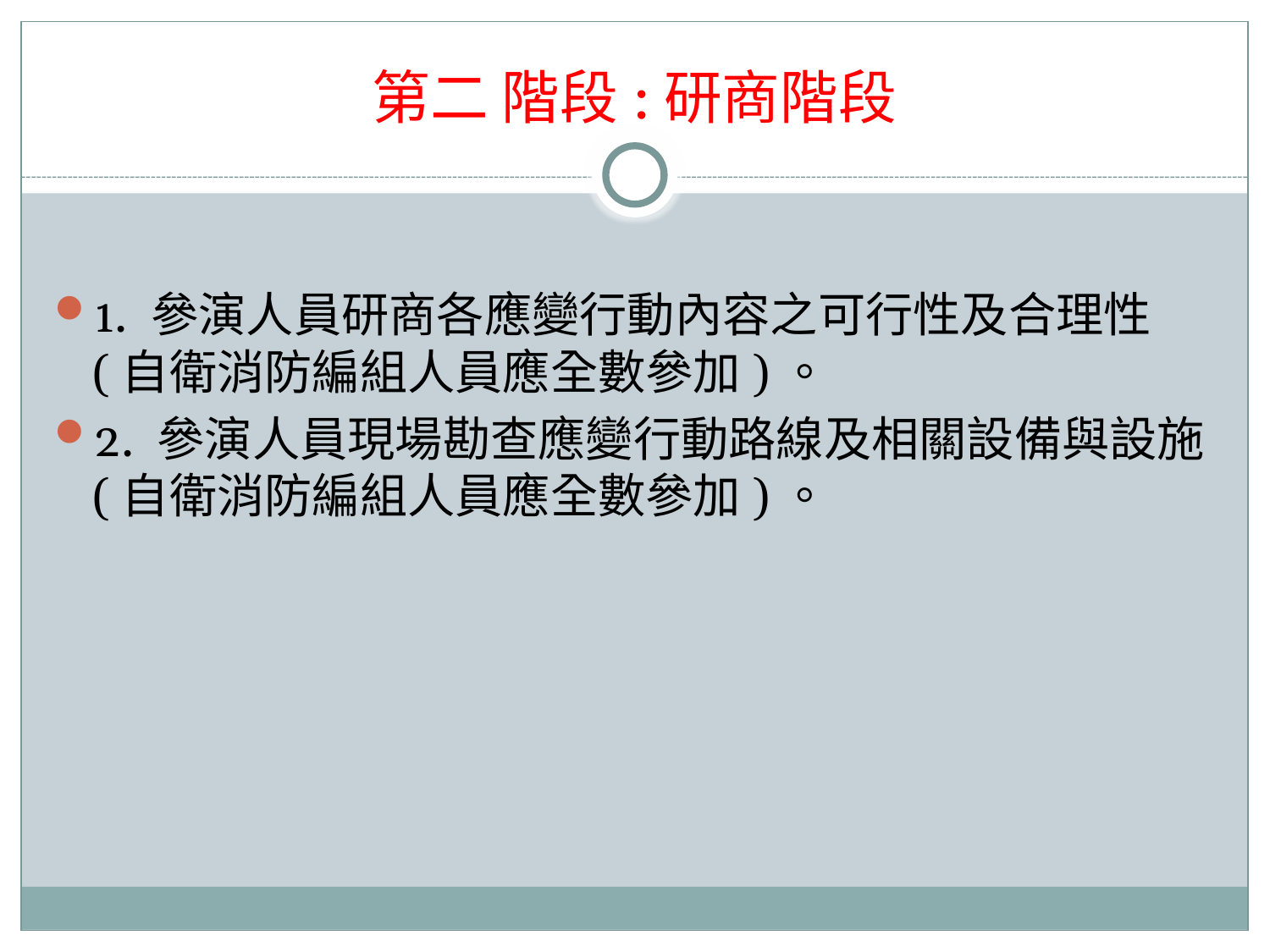

# 第二 階段:研商階段

1. 參演人員研商各應變行動內容之可行性及合理性(自衛消防編組人員應全數參加)。
2. 參演人員現場勘查應變行動路線及相關設備與設施(自衛消防編組人員應全數參加)。